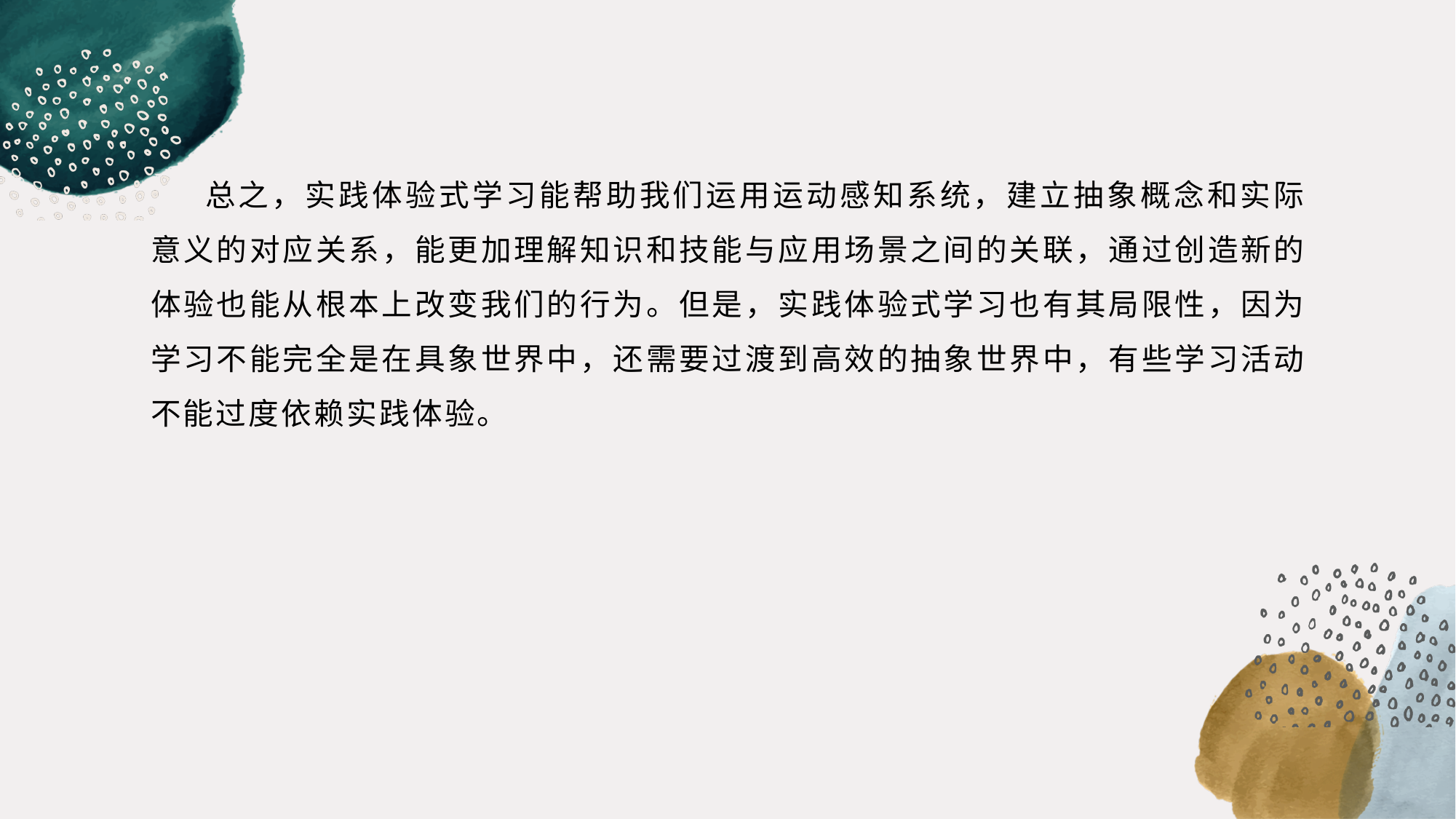

总之，实践体验式学习能帮助我们运用运动感知系统，建立抽象概念和实际意义的对应关系，能更加理解知识和技能与应用场景之间的关联，通过创造新的体验也能从根本上改变我们的行为。但是，实践体验式学习也有其局限性，因为学习不能完全是在具象世界中，还需要过渡到高效的抽象世界中，有些学习活动不能过度依赖实践体验。